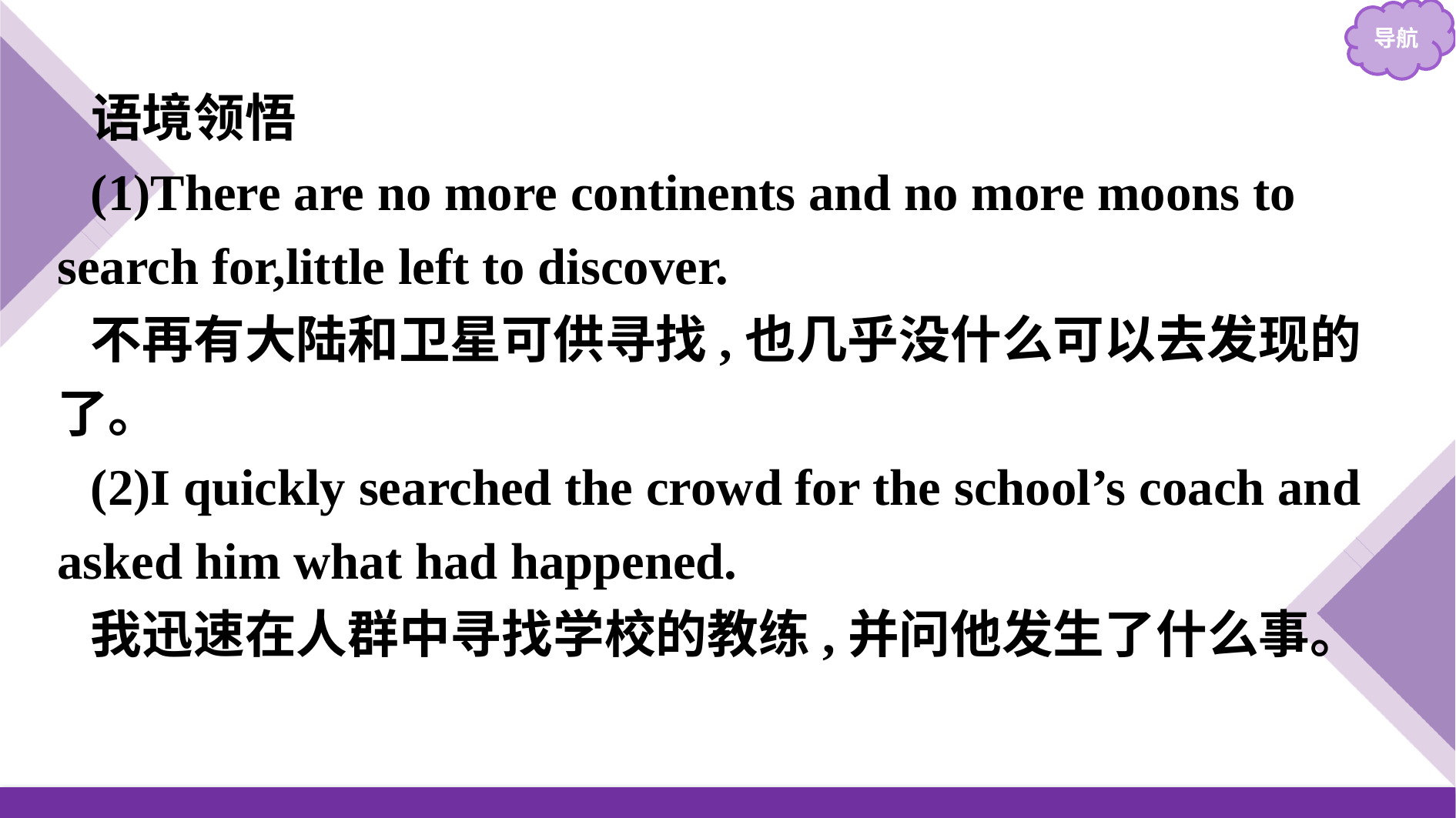

语境领悟
(1)There are no more continents and no more moons to search for,little left to discover.
不再有大陆和卫星可供寻找,也几乎没什么可以去发现的了。
(2)I quickly searched the crowd for the school’s coach and asked him what had happened.
我迅速在人群中寻找学校的教练,并问他发生了什么事。